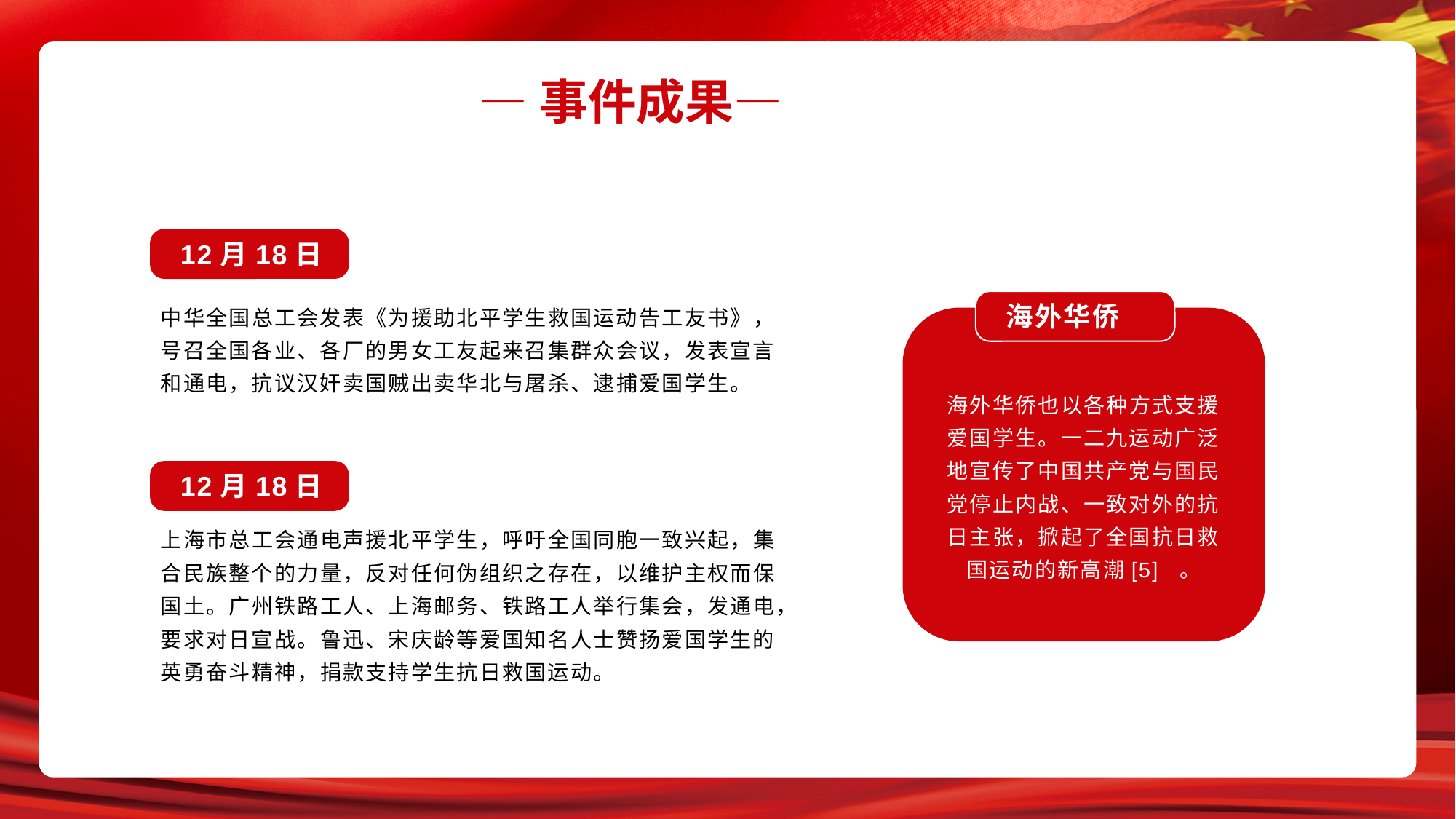

—事件成果—

12月18日
中华全国总工会发表《为援助北平学生救国运动告工友书》，号召全国各业、各厂的男女工友起来召集群众会议，发表宣言和通电，抗议汉奸卖国贼出卖华北与屠杀、逮捕爱国学生。

海外华侨

海外华侨也以各种方式支援爱国学生。一二九运动广泛地宣传了中国共产党与国民党停止内战、一致对外的抗日主张，掀起了全国抗日救国运动的新高潮[5]  。

12月18日
上海市总工会通电声援北平学生，呼吁全国同胞一致兴起，集合民族整个的力量，反对任何伪组织之存在，以维护主权而保国土。广州铁路工人、上海邮务、铁路工人举行集会，发通电，要求对日宣战。鲁迅、宋庆龄等爱国知名人士赞扬爱国学生的英勇奋斗精神，捐款支持学生抗日救国运动。